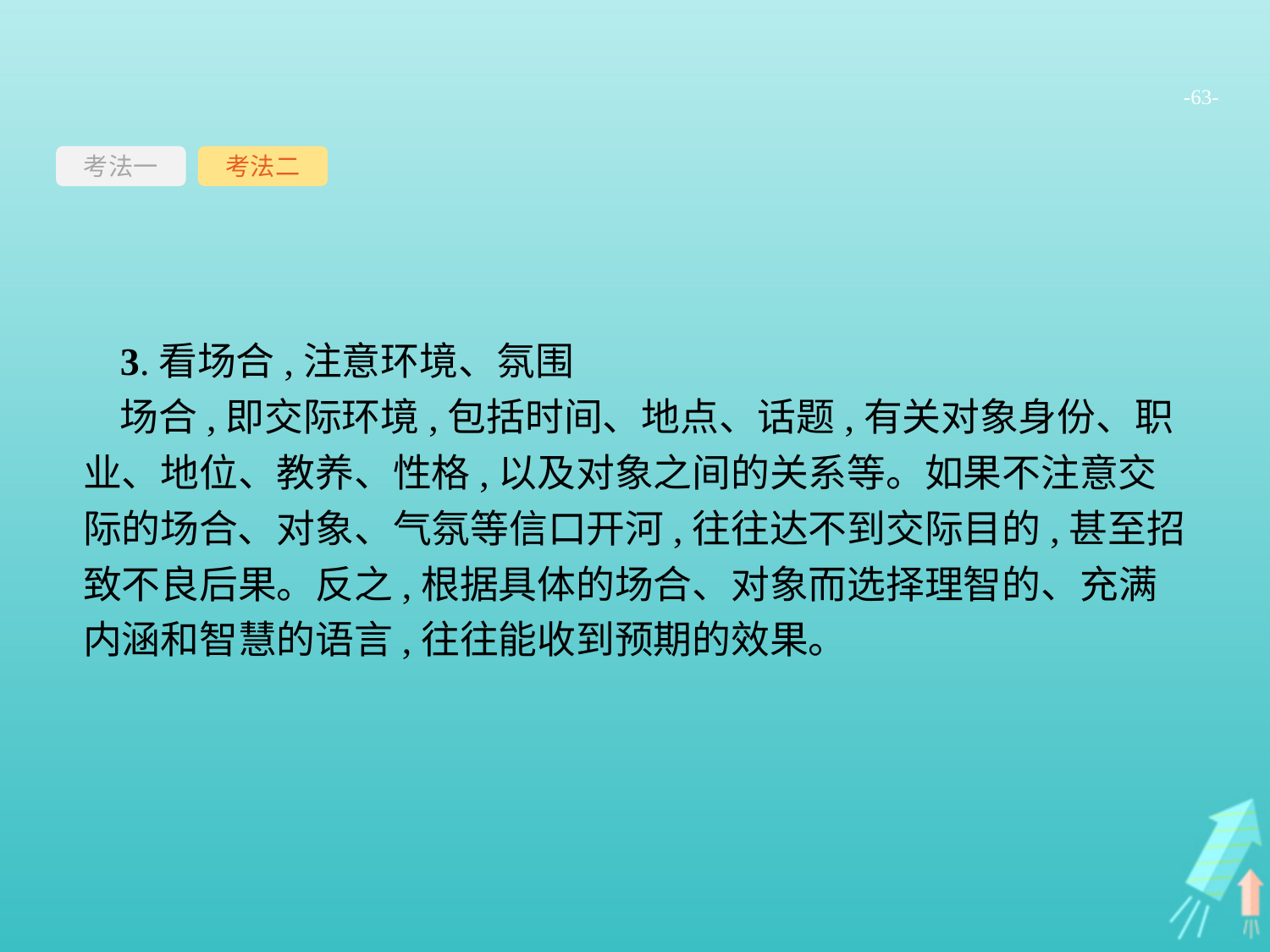

-63-
考法一
考法二
3.看场合,注意环境、氛围
场合,即交际环境,包括时间、地点、话题,有关对象身份、职业、地位、教养、性格,以及对象之间的关系等。如果不注意交际的场合、对象、气氛等信口开河,往往达不到交际目的,甚至招致不良后果。反之,根据具体的场合、对象而选择理智的、充满内涵和智慧的语言,往往能收到预期的效果。